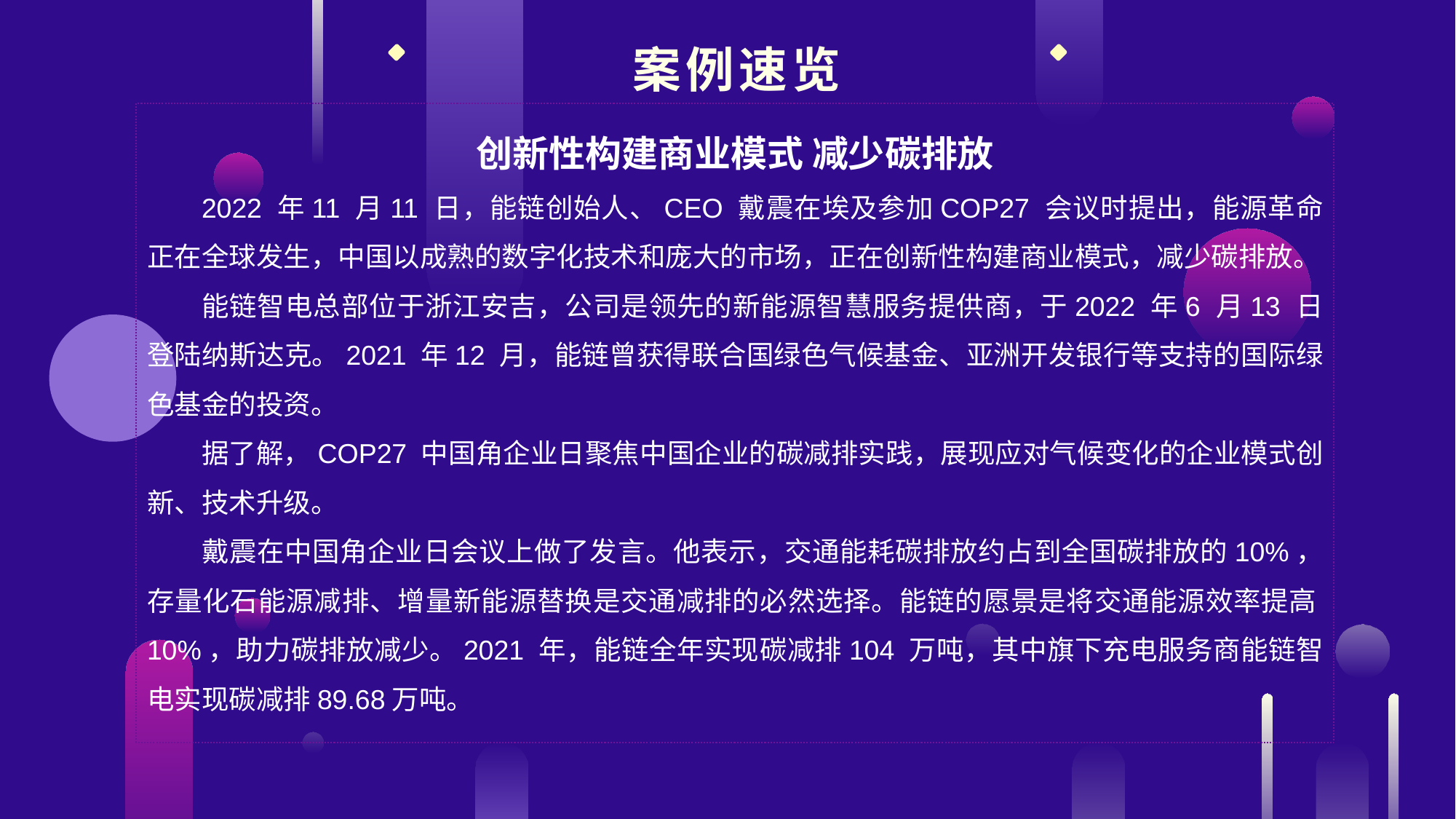

案例速览

创新性构建商业模式 减少碳排放
2022 年11 月11 日，能链创始人、CEO 戴震在埃及参加COP27 会议时提出，能源革命正在全球发生，中国以成熟的数字化技术和庞大的市场，正在创新性构建商业模式，减少碳排放。
能链智电总部位于浙江安吉，公司是领先的新能源智慧服务提供商，于2022 年6 月13 日登陆纳斯达克。2021 年12 月，能链曾获得联合国绿色气候基金、亚洲开发银行等支持的国际绿色基金的投资。
据了解，COP27 中国角企业日聚焦中国企业的碳减排实践，展现应对气候变化的企业模式创新、技术升级。
戴震在中国角企业日会议上做了发言。他表示，交通能耗碳排放约占到全国碳排放的10%，存量化石能源减排、增量新能源替换是交通减排的必然选择。能链的愿景是将交通能源效率提高10%，助力碳排放减少。2021 年，能链全年实现碳减排104 万吨，其中旗下充电服务商能链智电实现碳减排89.68万吨。